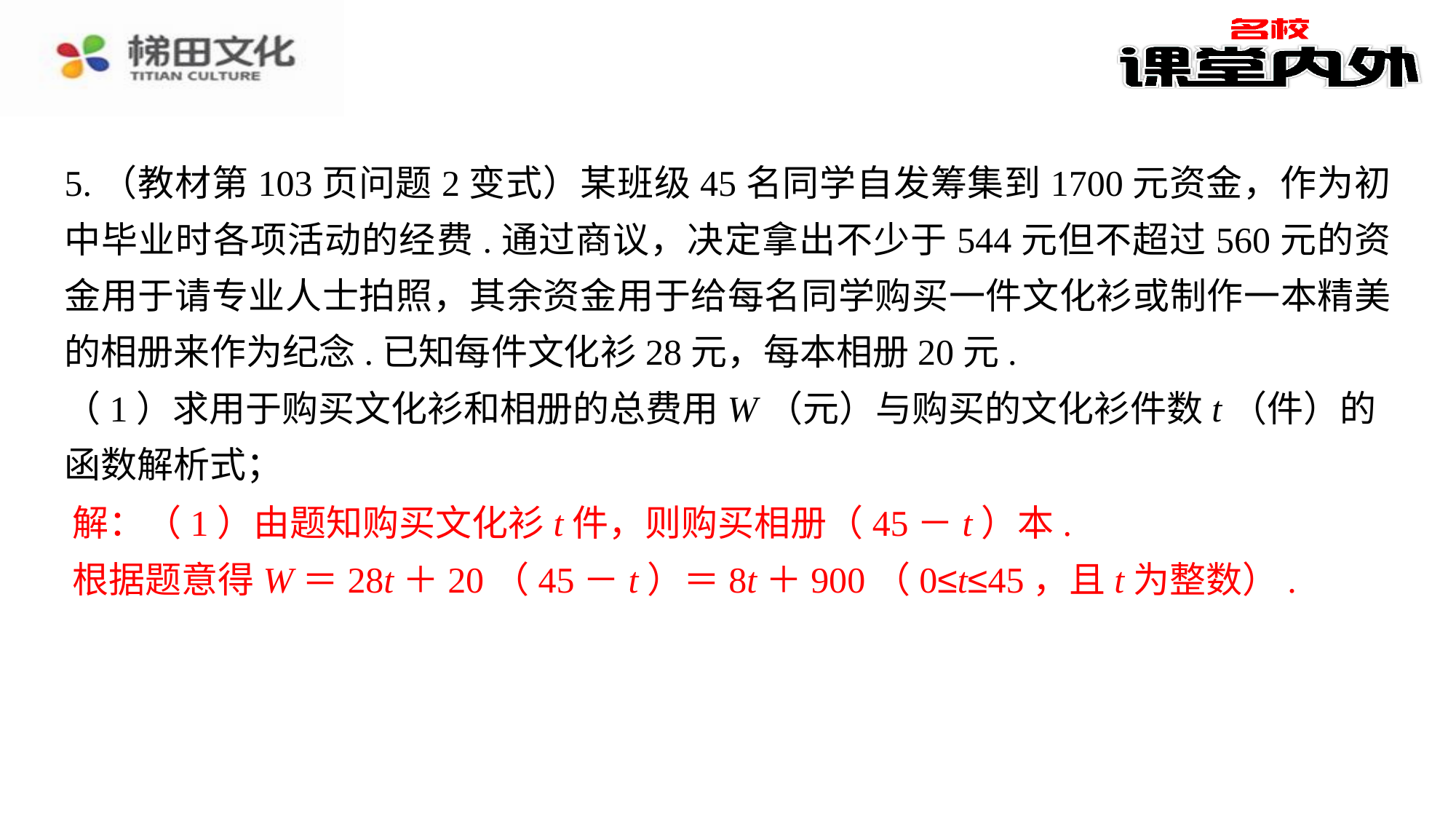

5.（教材第103页问题2变式）某班级45名同学自发筹集到1700元资金，作为初中毕业时各项活动的经费.通过商议，决定拿出不少于544元但不超过560元的资金用于请专业人士拍照，其余资金用于给每名同学购买一件文化衫或制作一本精美的相册来作为纪念.已知每件文化衫28元，每本相册20元.
（1）求用于购买文化衫和相册的总费用W（元）与购买的文化衫件数t（件）的函数解析式；
解：（1）由题知购买文化衫t件，则购买相册（45－t）本.⁠
根据题意得W＝28t＋20（45－t）＝8t＋900（0≤t≤45，且t为整数）.⁠
解：（1）由题知购买文化衫t件，则购买相册（45－t）本.
根据题意得W＝28t＋20（45－t）＝8t＋900（0≤t≤45，且t为整数）.